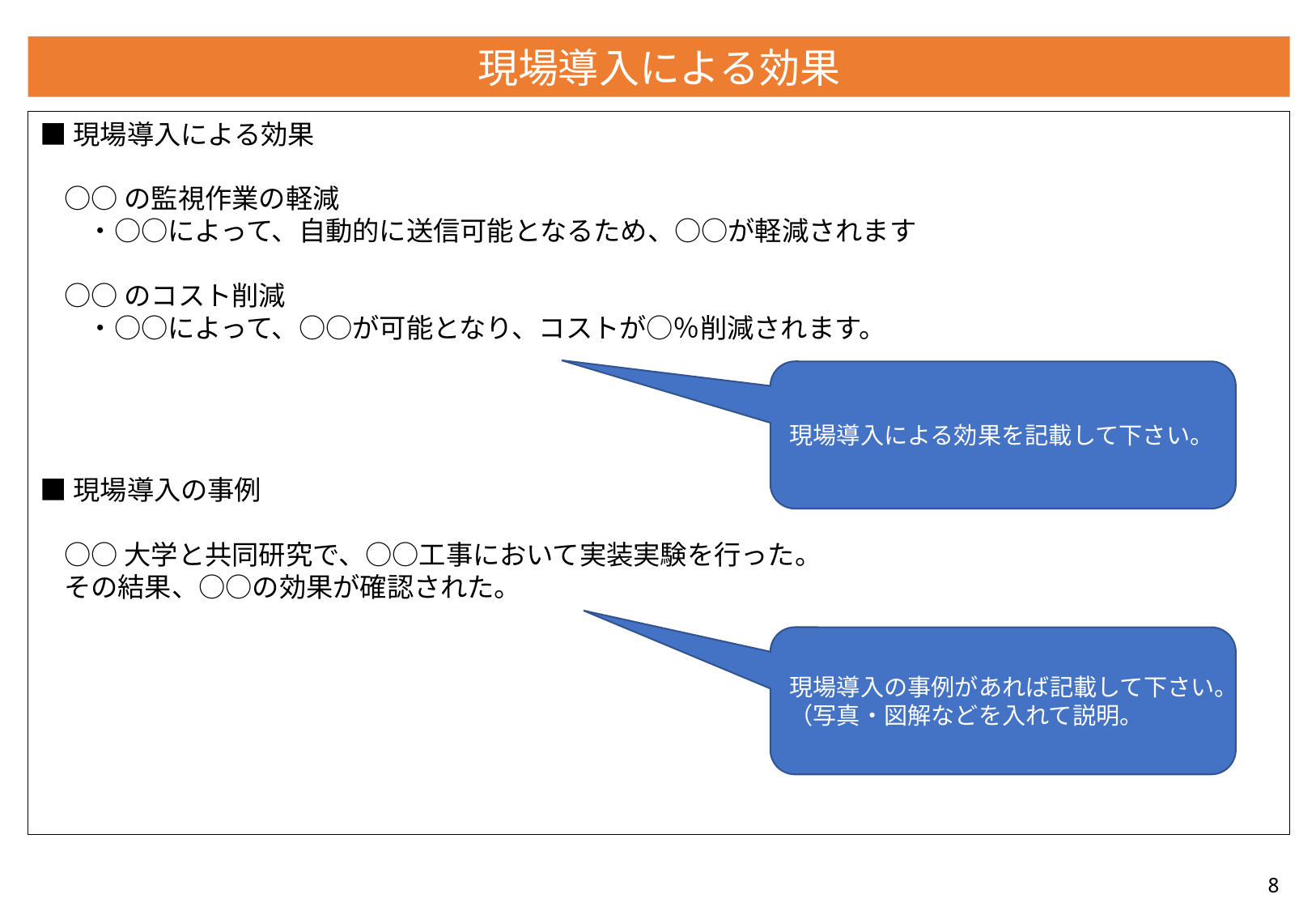

現場導入による効果
■現場導入による効果

○○の監視作業の軽減
・○○によって、自動的に送信可能となるため、○○が軽減されます

○○のコスト削減
・○○によって、○○が可能となり、コストが○％削減されます。

■現場導入の事例

○○大学と共同研究で、○○工事において実装実験を行った。
その結果、○○の効果が確認された。

現場導入による効果を記載して下さい。
現場導入の事例があれば記載して下さい。（写真・図解などを入れて説明。
8